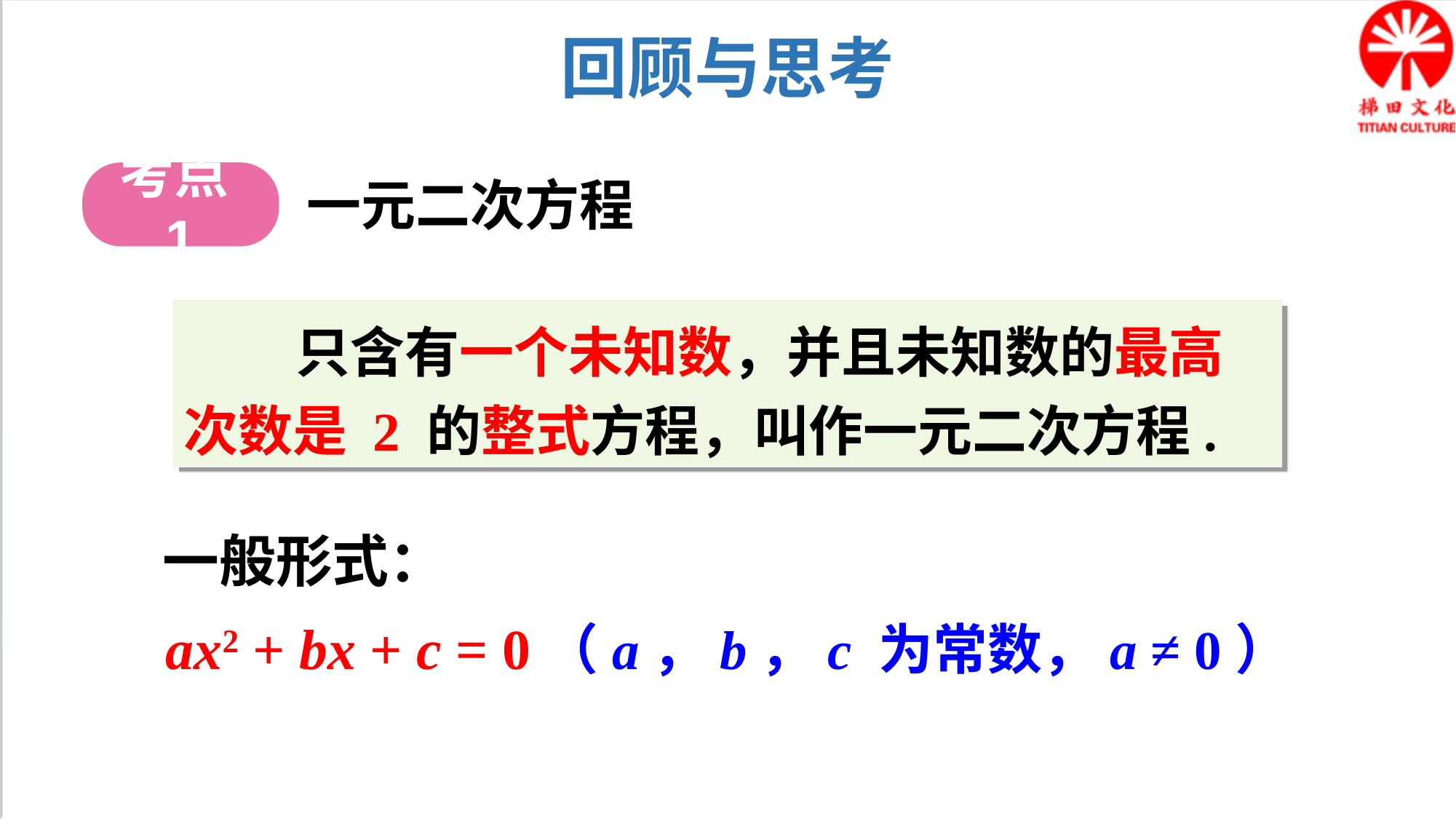

回顾与思考
考点1
一元二次方程
        只含有一个未知数，并且未知数的最高次数是 2 的整式方程，叫作一元二次方程.
一般形式：
ax2 + bx + c = 0（a，b，c 为常数，a ≠ 0）